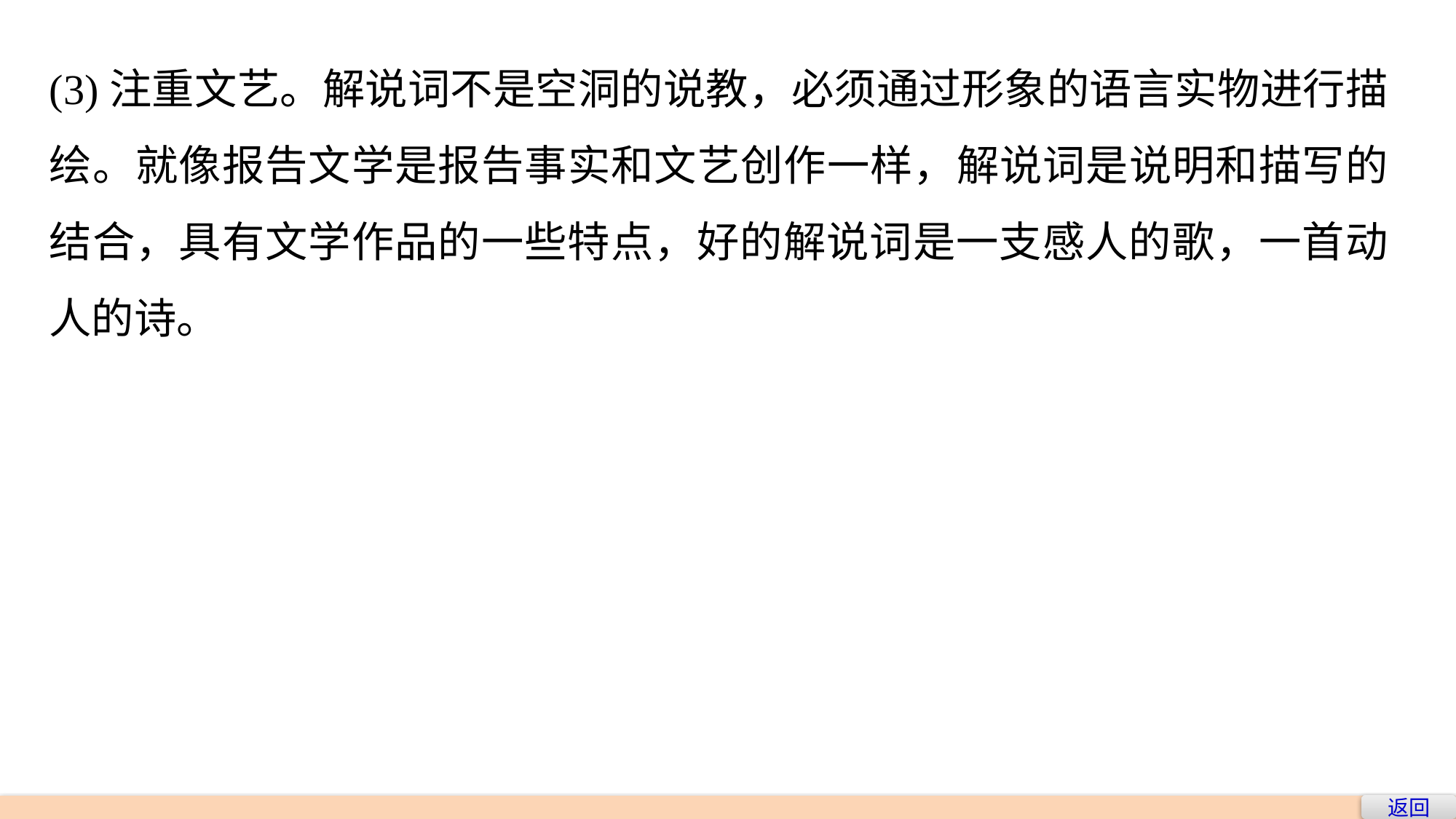

(3)注重文艺。解说词不是空洞的说教，必须通过形象的语言实物进行描绘。就像报告文学是报告事实和文艺创作一样，解说词是说明和描写的结合，具有文学作品的一些特点，好的解说词是一支感人的歌，一首动人的诗。
返回